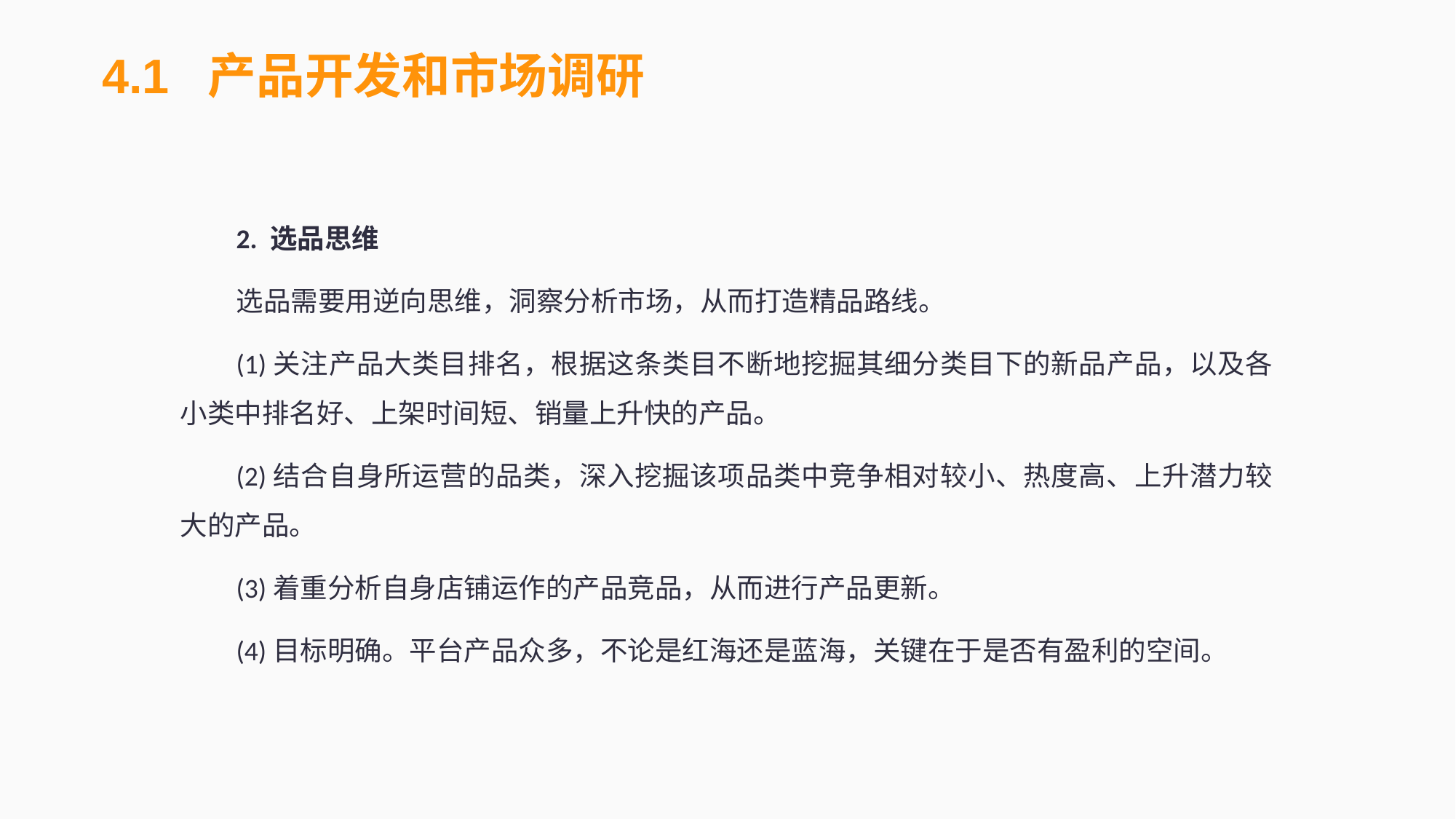

4.1  产品开发和市场调研
2. 选品思维
选品需要用逆向思维，洞察分析市场，从而打造精品路线。
(1)关注产品大类目排名，根据这条类目不断地挖掘其细分类目下的新品产品，以及各小类中排名好、上架时间短、销量上升快的产品。
(2)结合自身所运营的品类，深入挖掘该项品类中竞争相对较小、热度高、上升潜力较大的产品。
(3)着重分析自身店铺运作的产品竞品，从而进行产品更新。
(4)目标明确。平台产品众多，不论是红海还是蓝海，关键在于是否有盈利的空间。